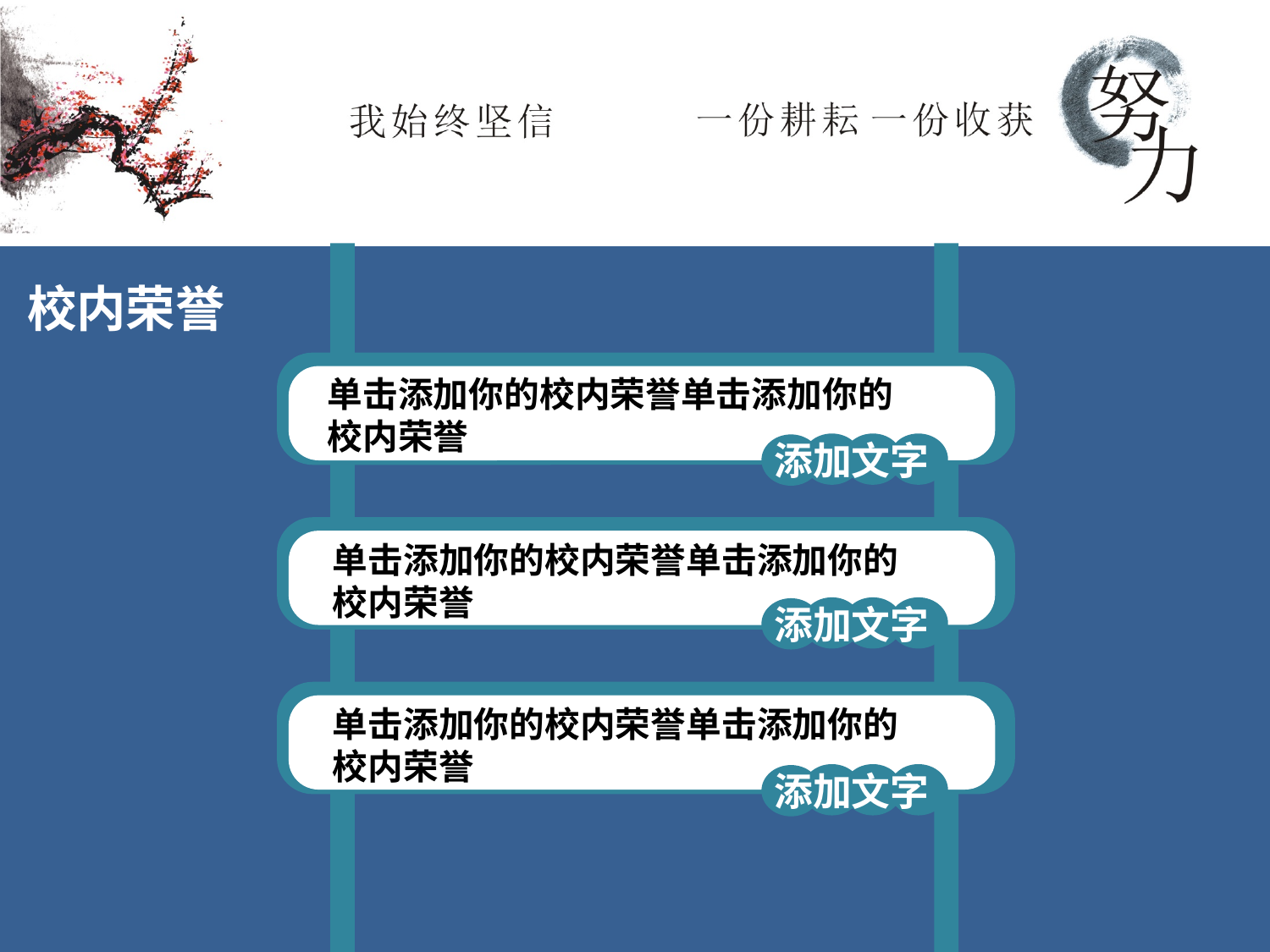

校内荣誉

单击添加你的校内荣誉单击添加你的校内荣誉
添加文字

单击添加你的校内荣誉单击添加你的校内荣誉
添加文字

单击添加你的校内荣誉单击添加你的校内荣誉
添加文字